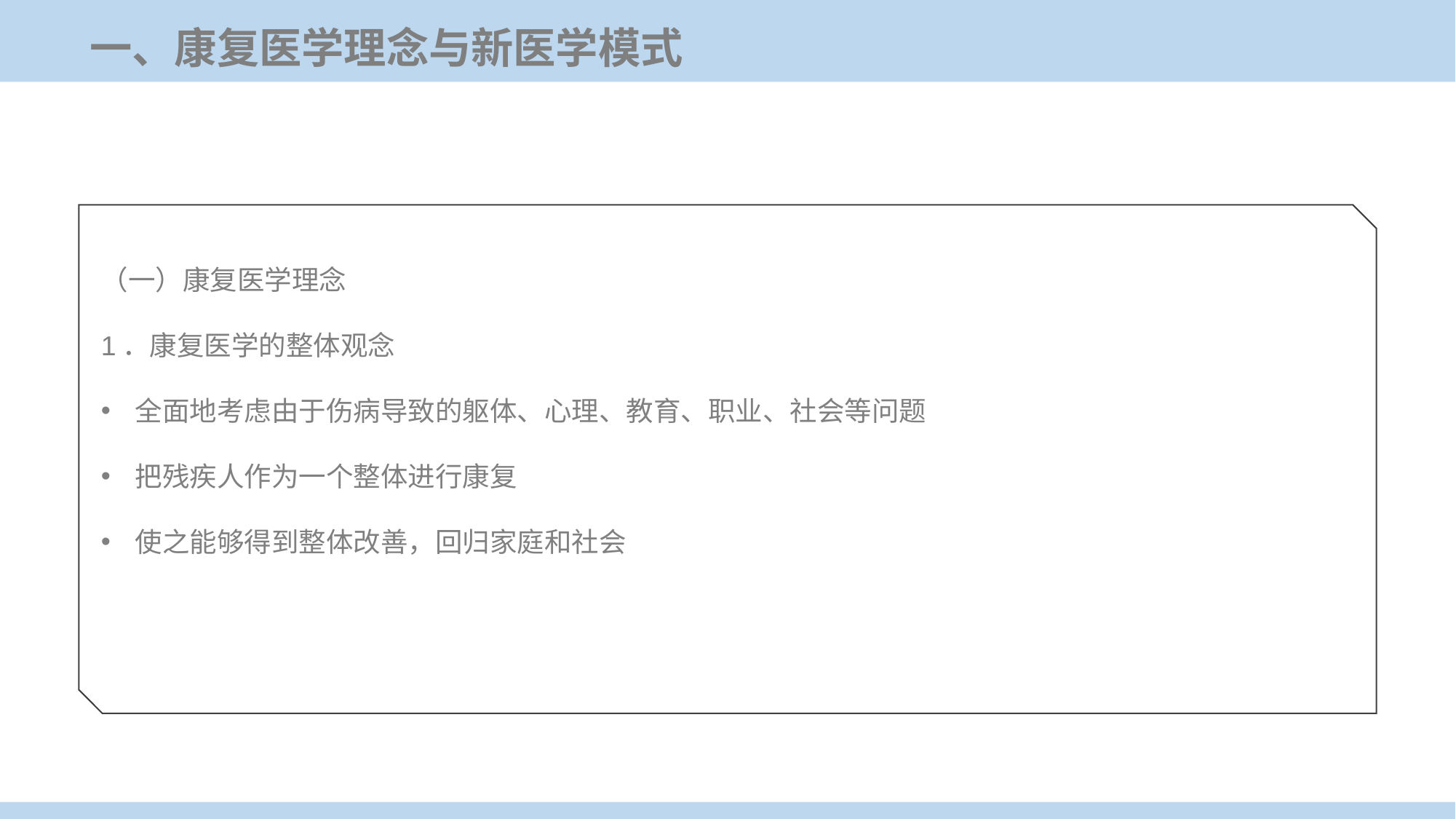

一、康复医学理念与新医学模式

（一）康复医学理念

1．康复医学的整体观念

全面地考虑由于伤病导致的躯体、心理、教育、职业、社会等问题

把残疾人作为一个整体进行康复

使之能够得到整体改善，回归家庭和社会